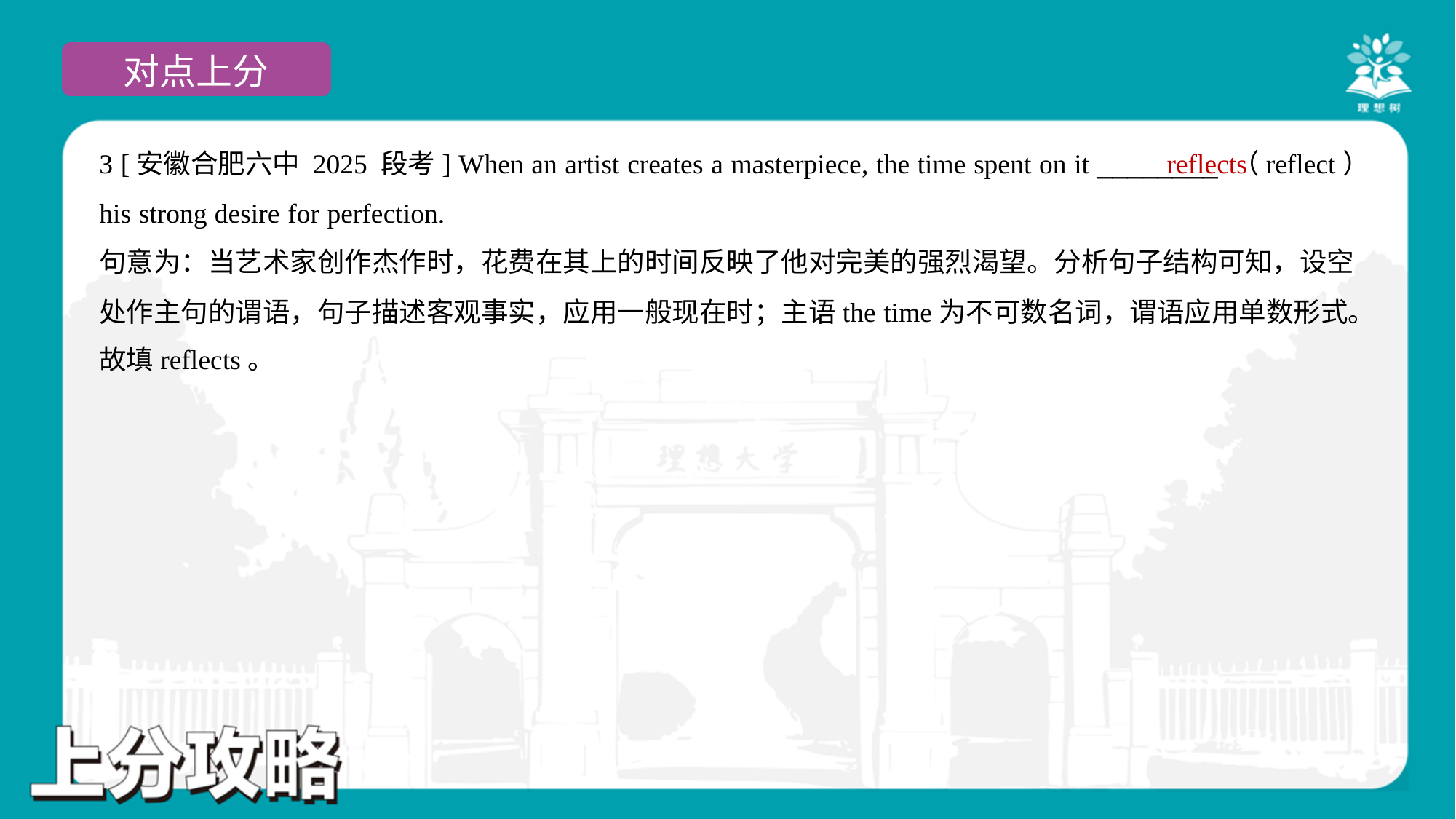

3 [安徽合肥六中 2025 段考] When an artist creates a masterpiece, the time spent on it ________ （reflect）
his strong desire for perfection.
reflects
句意为：当艺术家创作杰作时，花费在其上的时间反映了他对完美的强烈渴望。分析句子结构可知，设空
处作主句的谓语，句子描述客观事实，应用一般现在时；主语the time为不可数名词，谓语应用单数形式。
故填reflects。